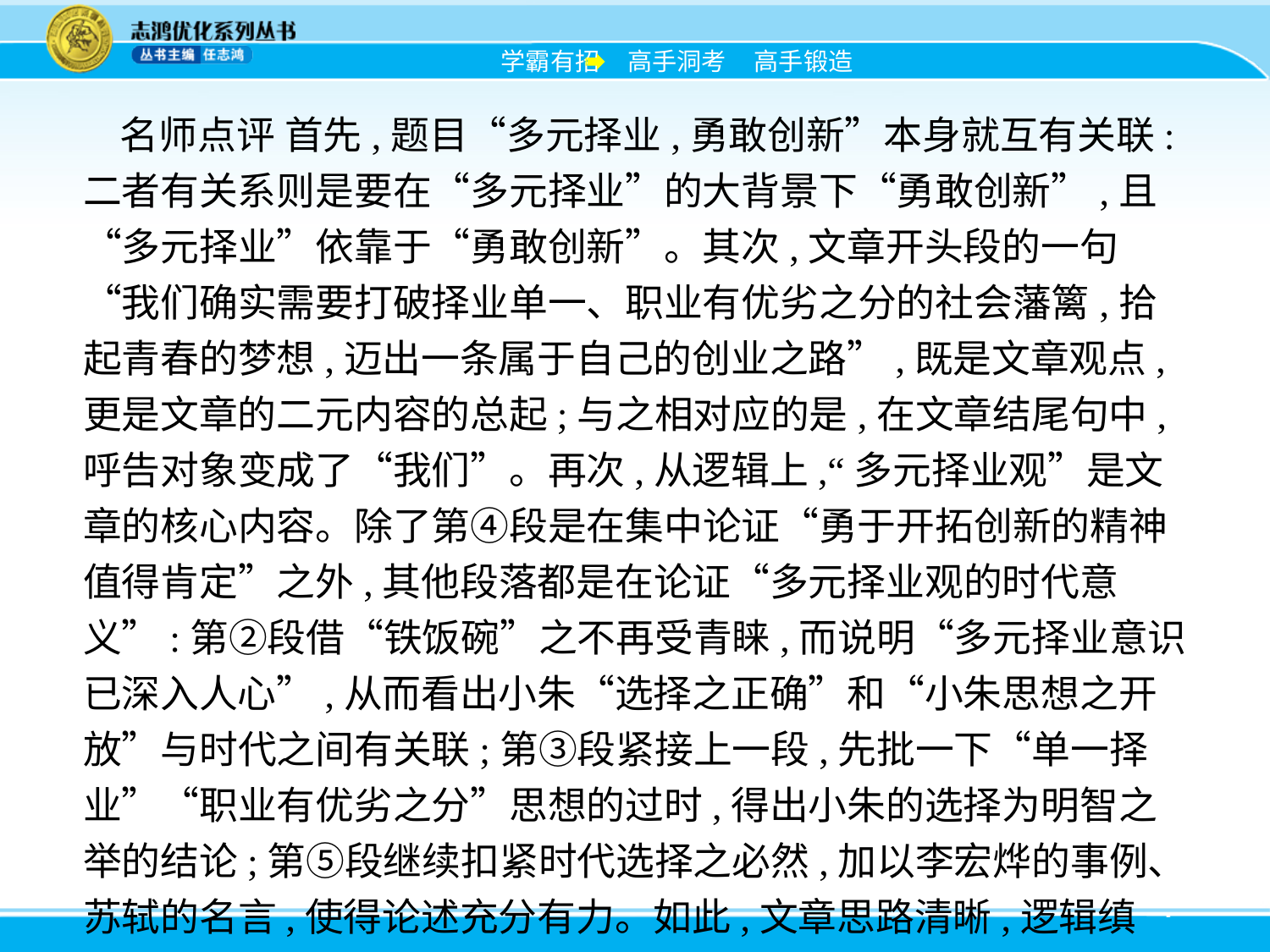

名师点评 首先,题目“多元择业,勇敢创新”本身就互有关联:二者有关系则是要在“多元择业”的大背景下“勇敢创新”,且“多元择业”依靠于“勇敢创新”。其次,文章开头段的一句“我们确实需要打破择业单一、职业有优劣之分的社会藩篱,拾起青春的梦想,迈出一条属于自己的创业之路”,既是文章观点,更是文章的二元内容的总起;与之相对应的是,在文章结尾句中,呼告对象变成了“我们”。再次,从逻辑上,“多元择业观”是文章的核心内容。除了第④段是在集中论证“勇于开拓创新的精神值得肯定”之外,其他段落都是在论证“多元择业观的时代意义”:第②段借“铁饭碗”之不再受青睐,而说明“多元择业意识已深入人心”,从而看出小朱“选择之正确”和“小朱思想之开放”与时代之间有关联;第③段紧接上一段,先批一下“单一择业”“职业有优劣之分”思想的过时,得出小朱的选择为明智之举的结论;第⑤段继续扣紧时代选择之必然,加以李宏烨的事例、苏轼的名言,使得论述充分有力。如此,文章思路清晰,逻辑缜密。